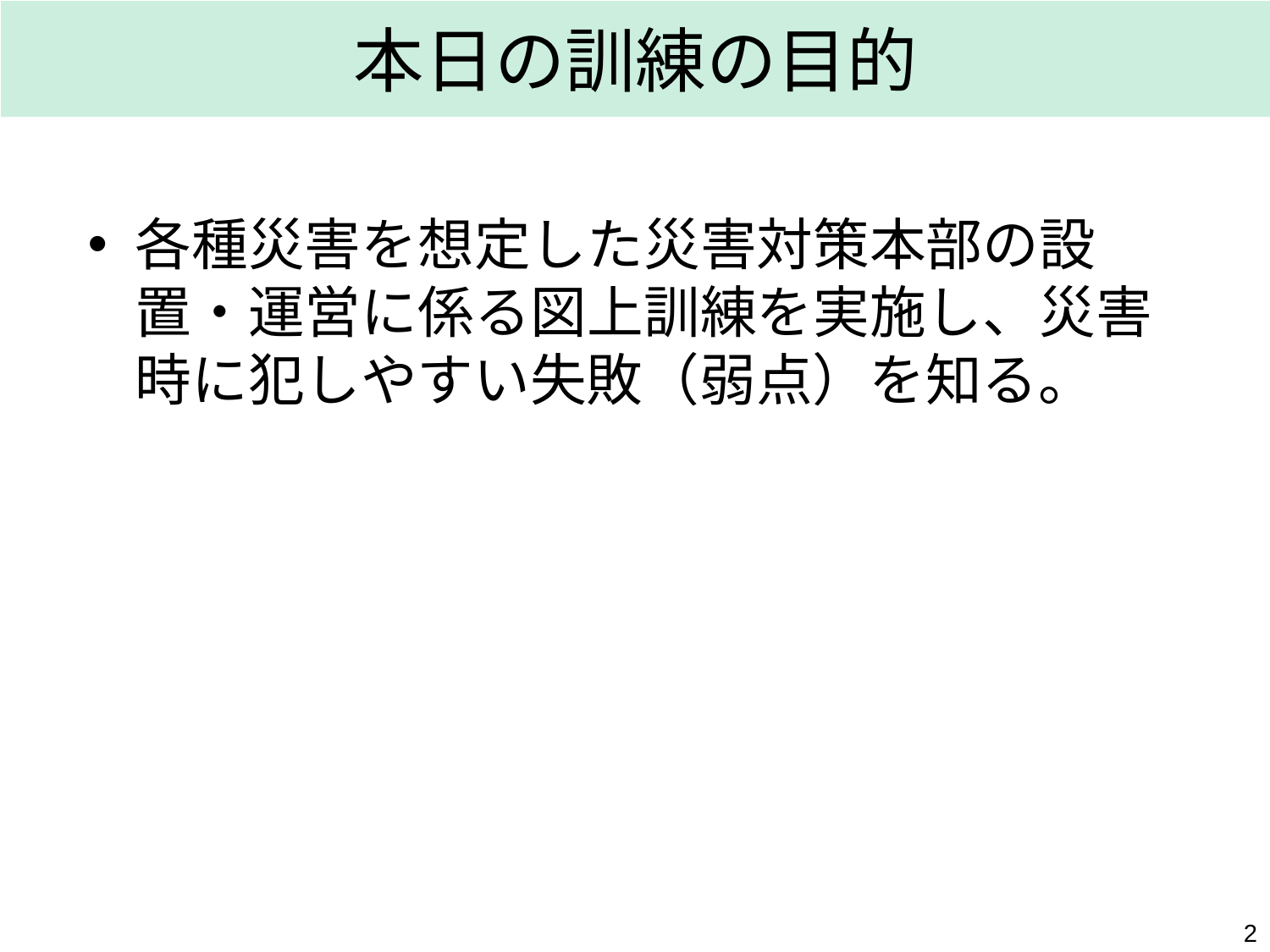

本日の訓練の目的
各種災害を想定した災害対策本部の設置・運営に係る図上訓練を実施し、災害時に犯しやすい失敗（弱点）を知る。
2